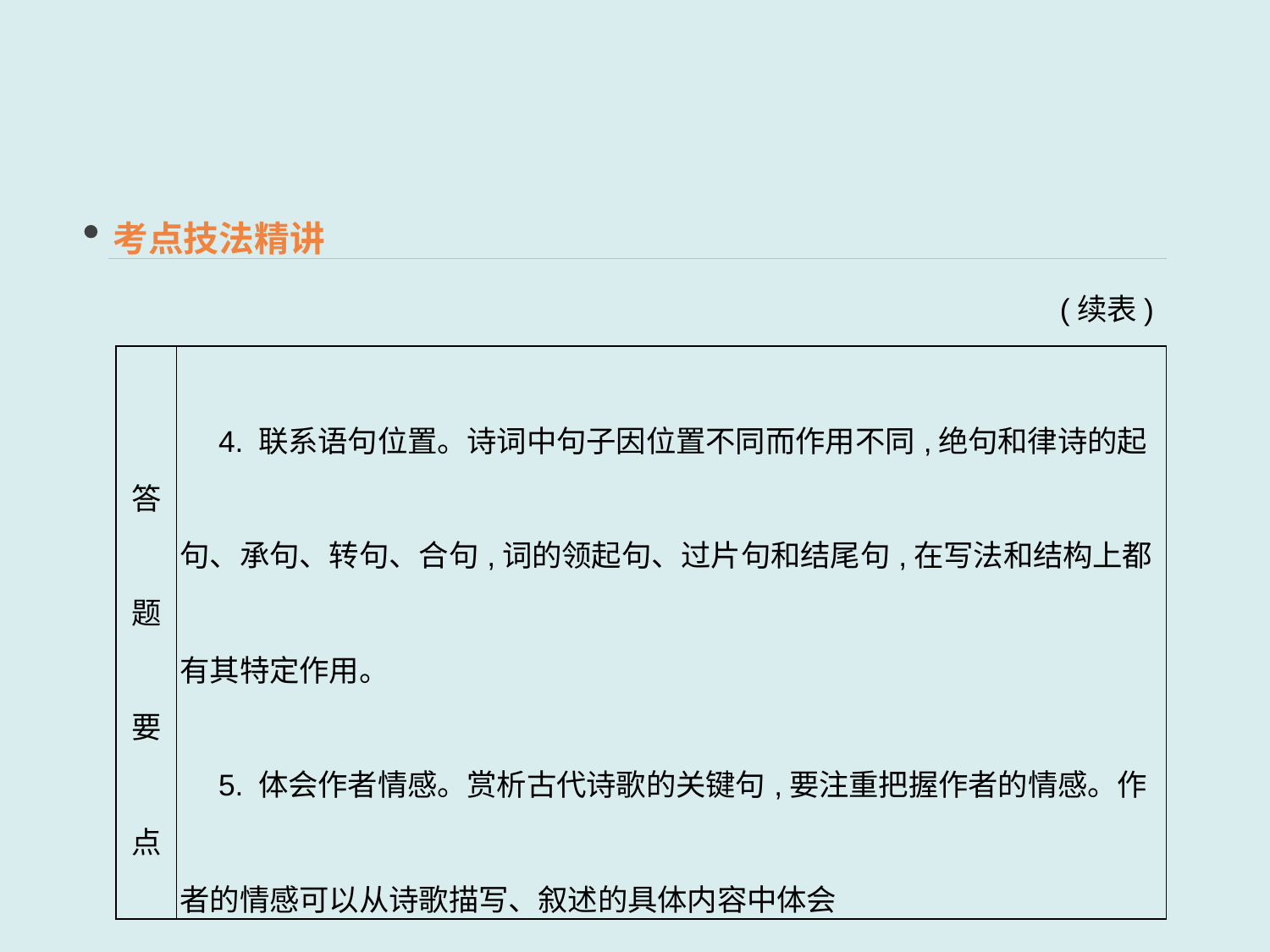

考点技法精讲

(续表)
| 答题要点 | 4. 联系语句位置。诗词中句子因位置不同而作用不同,绝句和律诗的起句、承句、转句、合句,词的领起句、过片句和结尾句,在写法和结构上都有其特定作用。 　5. 体会作者情感。赏析古代诗歌的关键句,要注重把握作者的情感。作者的情感可以从诗歌描写、叙述的具体内容中体会 |
| --- | --- |